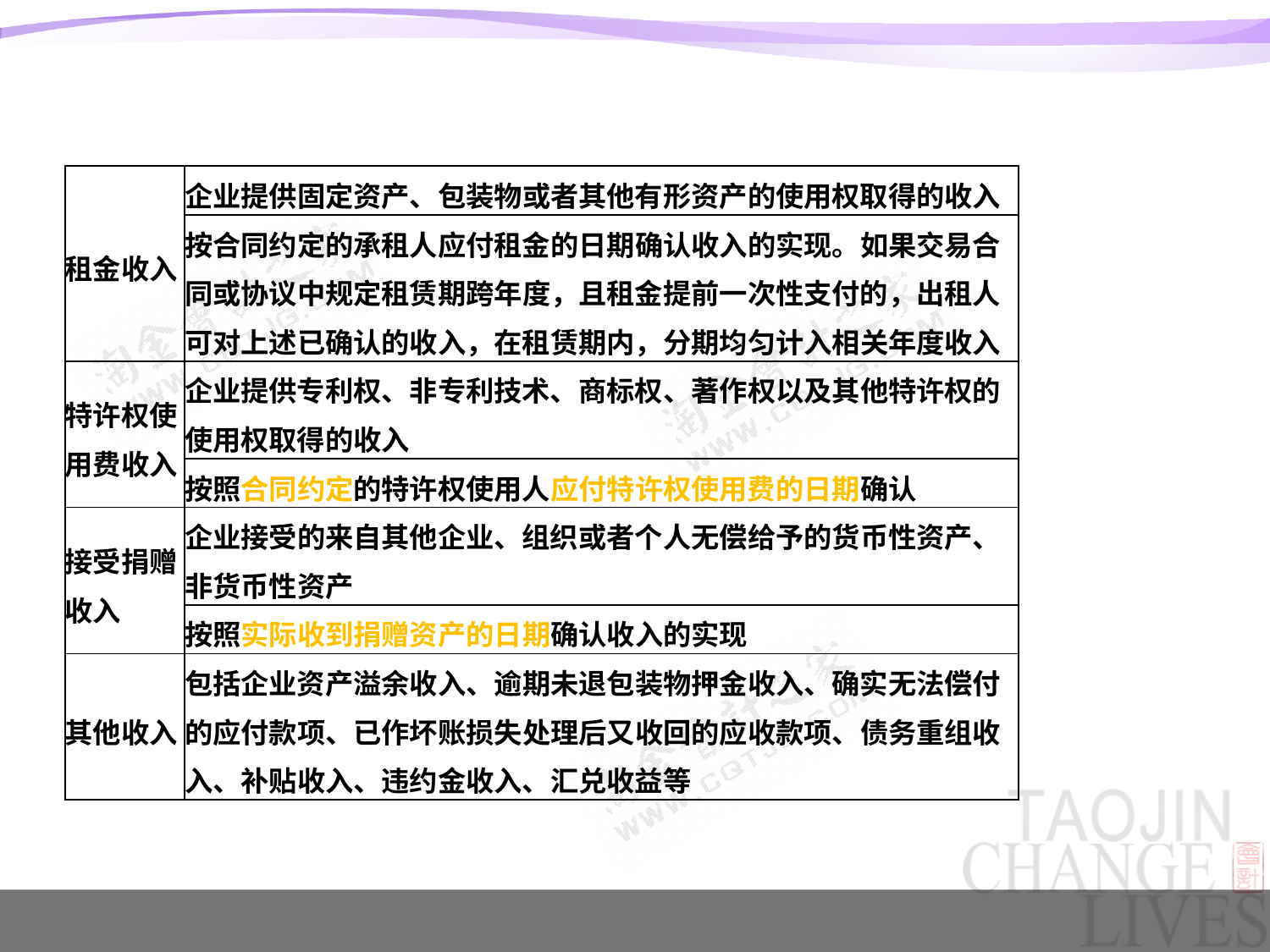

#
| 租金收入 | 企业提供固定资产、包装物或者其他有形资产的使用权取得的收入 |
| --- | --- |
|  | 按合同约定的承租人应付租金的日期确认收入的实现。如果交易合同或协议中规定租赁期跨年度，且租金提前一次性支付的，出租人可对上述已确认的收入，在租赁期内，分期均匀计入相关年度收入 |
| 特许权使用费收入 | 企业提供专利权、非专利技术、商标权、著作权以及其他特许权的使用权取得的收入 |
|  | 按照合同约定的特许权使用人应付特许权使用费的日期确认 |
| 接受捐赠收入 | 企业接受的来自其他企业、组织或者个人无偿给予的货币性资产、非货币性资产 |
|  | 按照实际收到捐赠资产的日期确认收入的实现 |
| 其他收入 | 包括企业资产溢余收入、逾期未退包装物押金收入、确实无法偿付的应付款项、已作坏账损失处理后又收回的应收款项、债务重组收入、补贴收入、违约金收入、汇兑收益等 |